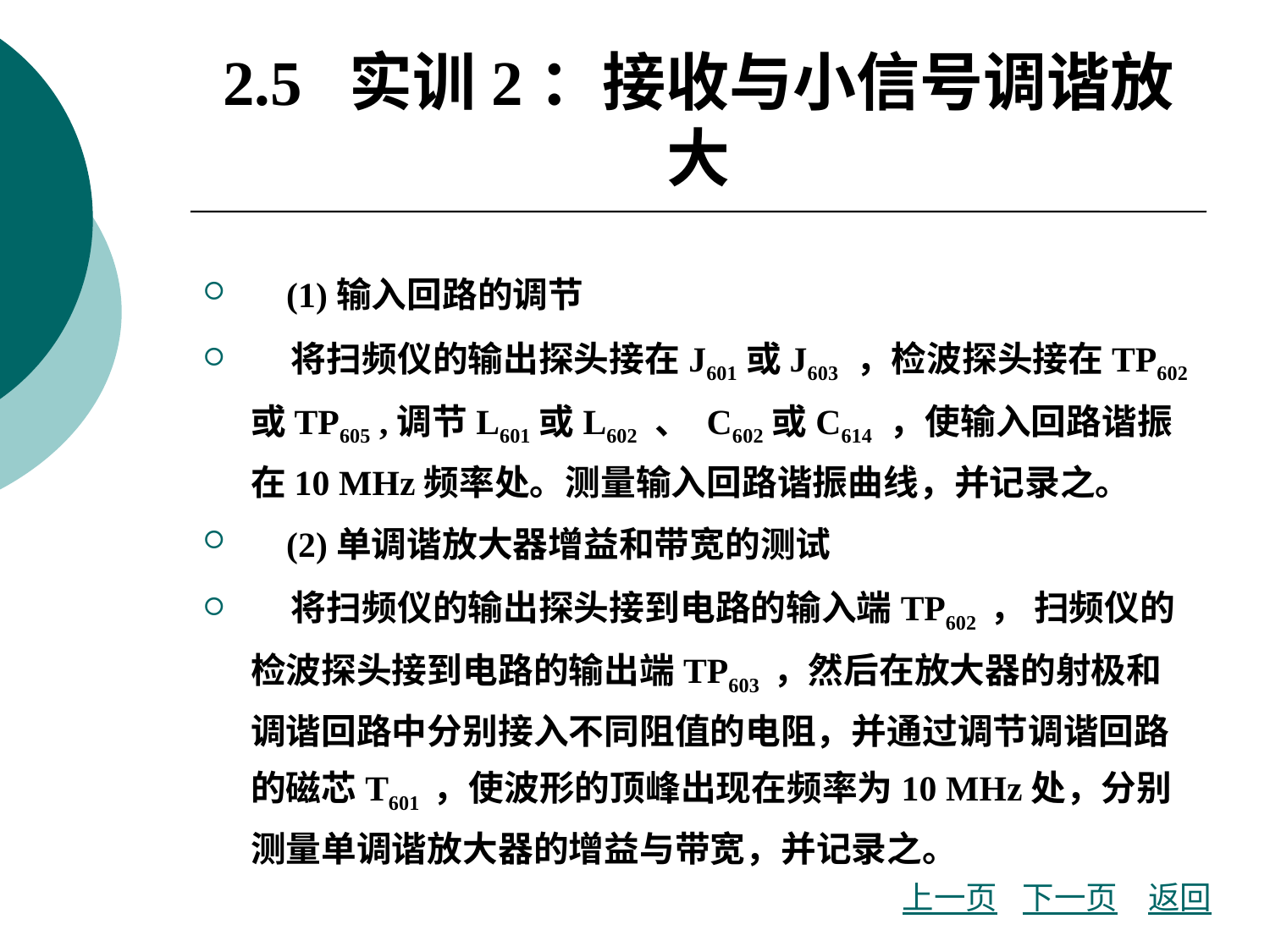

# 2.5  实训2：接收与小信号调谐放大
    (1)输入回路的调节
    将扫频仪的输出探头接在J601或J603 ，检波探头接在TP602或TP605 ,调节L601或L602 、 C602或C614 ，使输入回路谐振在10 MHz频率处。测量输入回路谐振曲线，并记录之。
    (2)单调谐放大器增益和带宽的测试
    将扫频仪的输出探头接到电路的输入端TP602 ， 扫频仪的检波探头接到电路的输出端TP603 ，然后在放大器的射极和调谐回路中分别接入不同阻值的电阻，并通过调节调谐回路的磁芯T601 ，使波形的顶峰出现在频率为10 MHz处，分别测量单调谐放大器的增益与带宽，并记录之。
上一页
下一页
返回